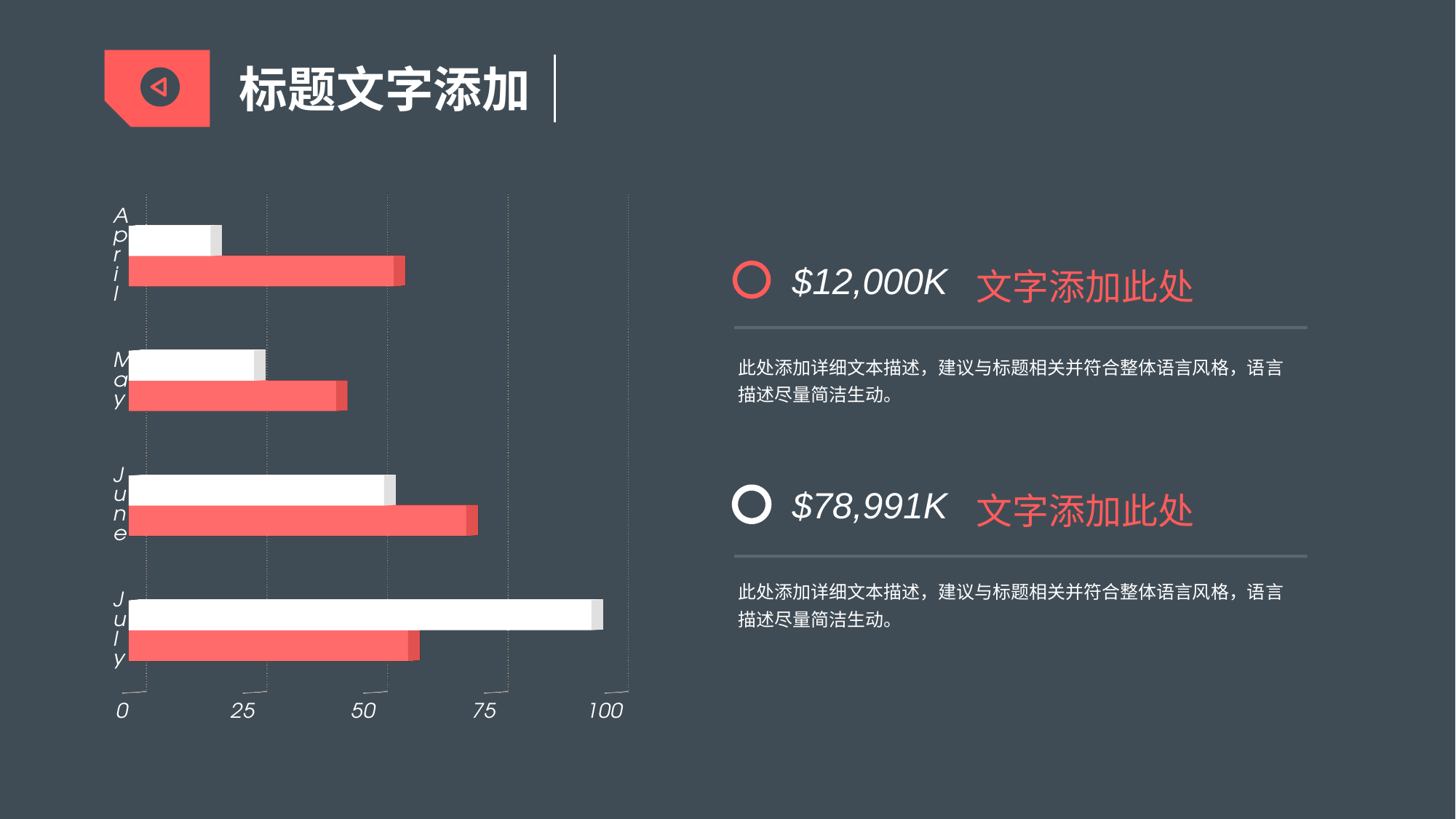

标题文字添加

[unsupported chart]

文字添加此处
此处添加详细文本描述，建议与标题相关并符合整体语言风格，语言描述尽量简洁生动。
$12,000K

文字添加此处
此处添加详细文本描述，建议与标题相关并符合整体语言风格，语言描述尽量简洁生动。
$78,991K